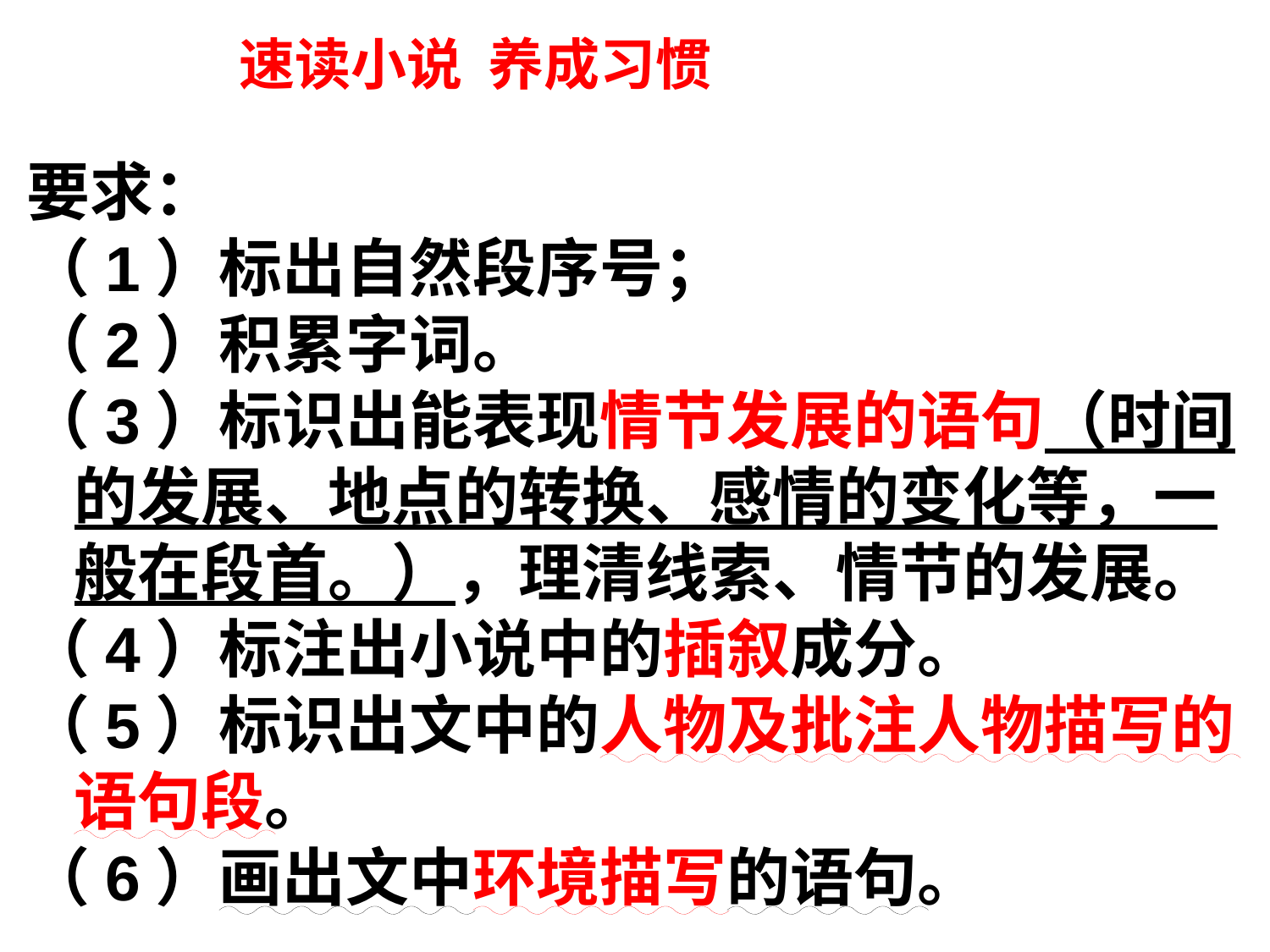

速读小说  养成习惯
要求：
（1）标出自然段序号；
（2）积累字词。
（3）标识出能表现情节发展的语句（时间的发展、地点的转换、感情的变化等，一般在段首。），理清线索、情节的发展。
（4）标注出小说中的插叙成分。
（5）标识出文中的人物及批注人物描写的语句段。
（6）画出文中环境描写的语句。